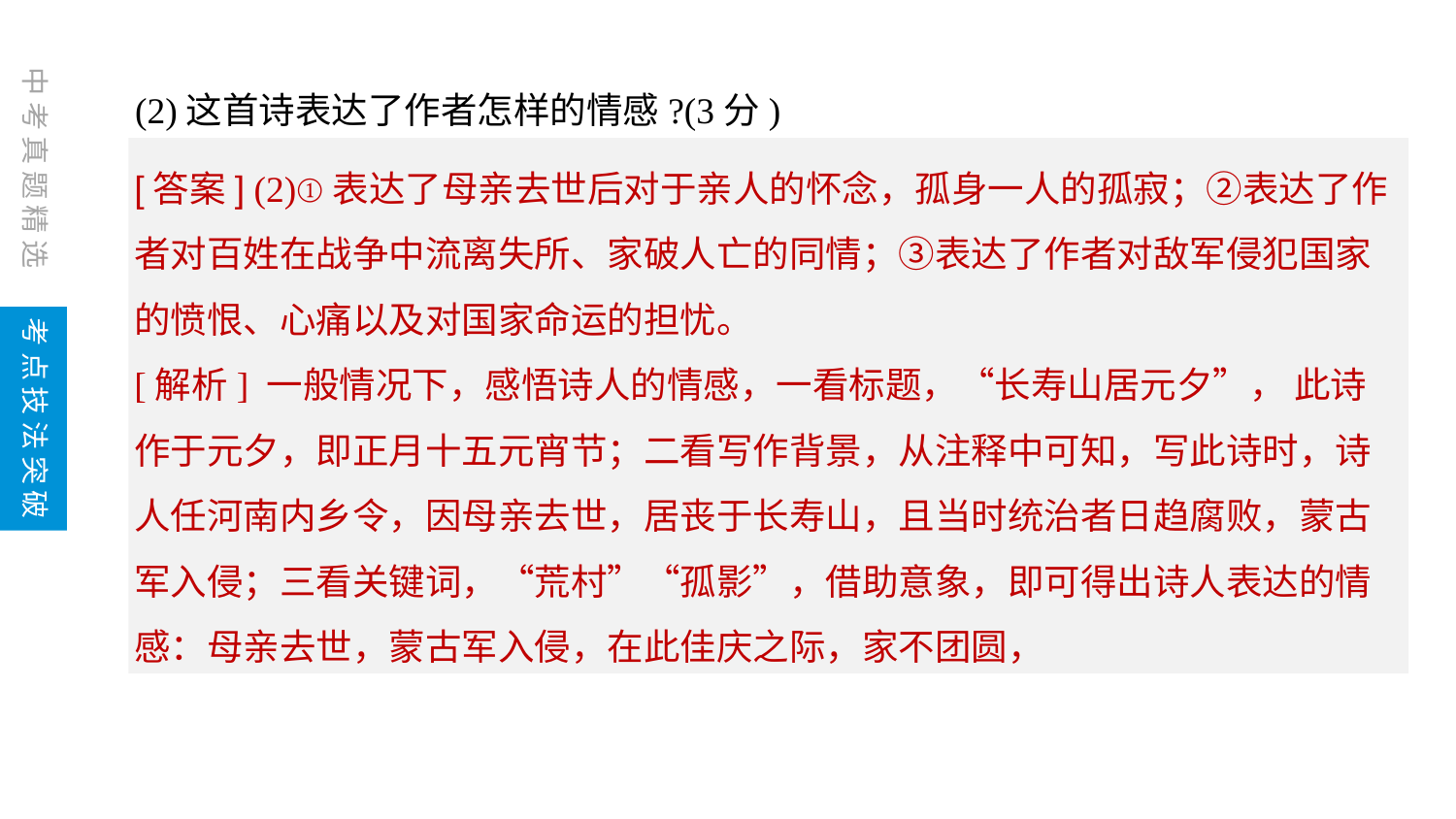

(2)这首诗表达了作者怎样的情感?(3分)
[答案] (2)①表达了母亲去世后对于亲人的怀念，孤身一人的孤寂；②表达了作者对百姓在战争中流离失所、家破人亡的同情；③表达了作者对敌军侵犯国家的愤恨、心痛以及对国家命运的担忧。
[解析] 一般情况下，感悟诗人的情感，一看标题，“长寿山居元夕”， 此诗作于元夕，即正月十五元宵节；二看写作背景，从注释中可知，写此诗时，诗人任河南内乡令，因母亲去世，居丧于长寿山，且当时统治者日趋腐败，蒙古军入侵；三看关键词，“荒村”“孤影”，借助意象，即可得出诗人表达的情感：母亲去世，蒙古军入侵，在此佳庆之际，家不团圆，